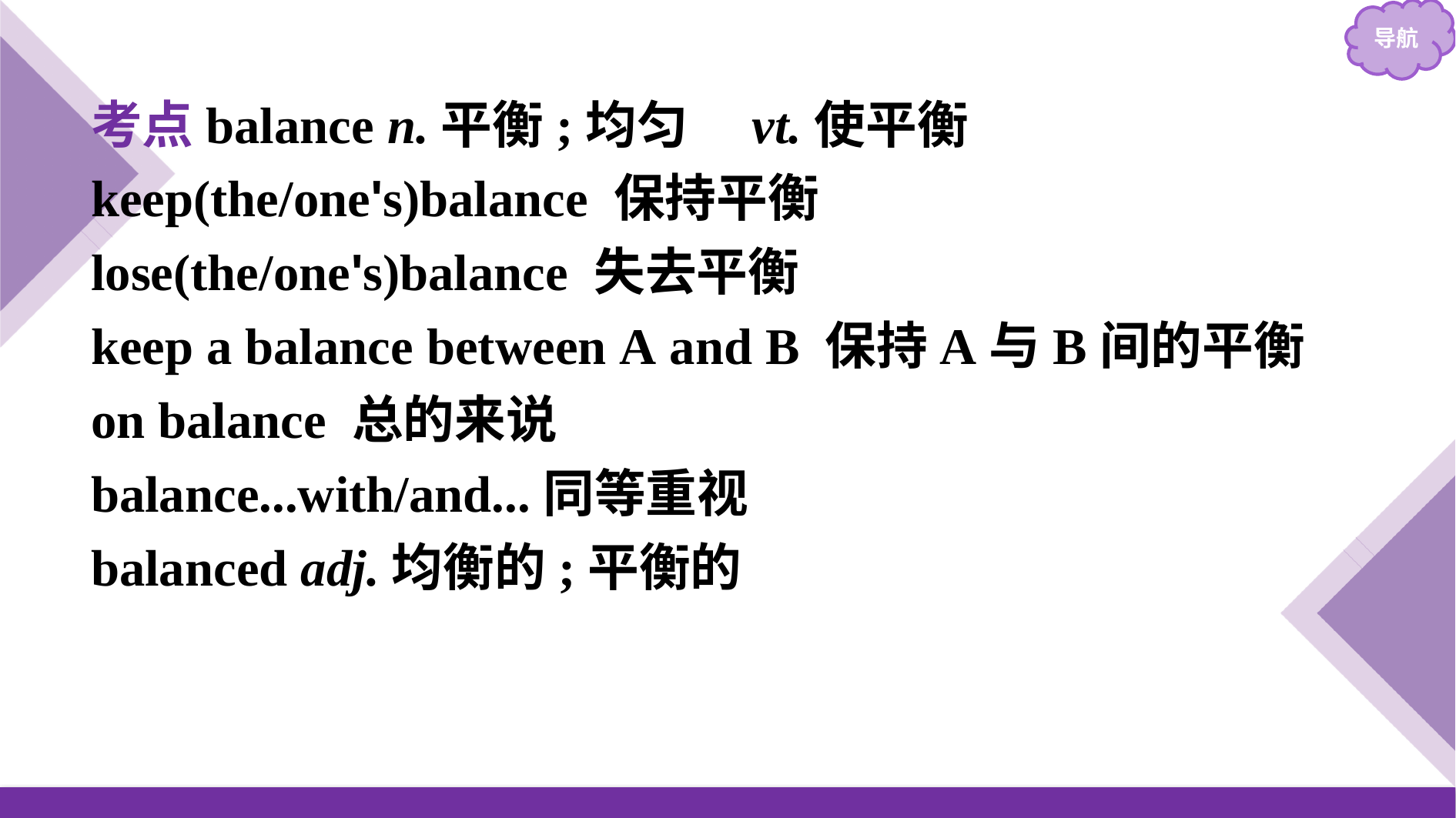

考点balance n.平衡;均匀　vt.使平衡
keep(the/one's)balance 保持平衡
lose(the/one's)balance 失去平衡
keep a balance between A and B 保持A与B间的平衡
on balance 总的来说
balance...with/and...同等重视
balanced adj.均衡的;平衡的